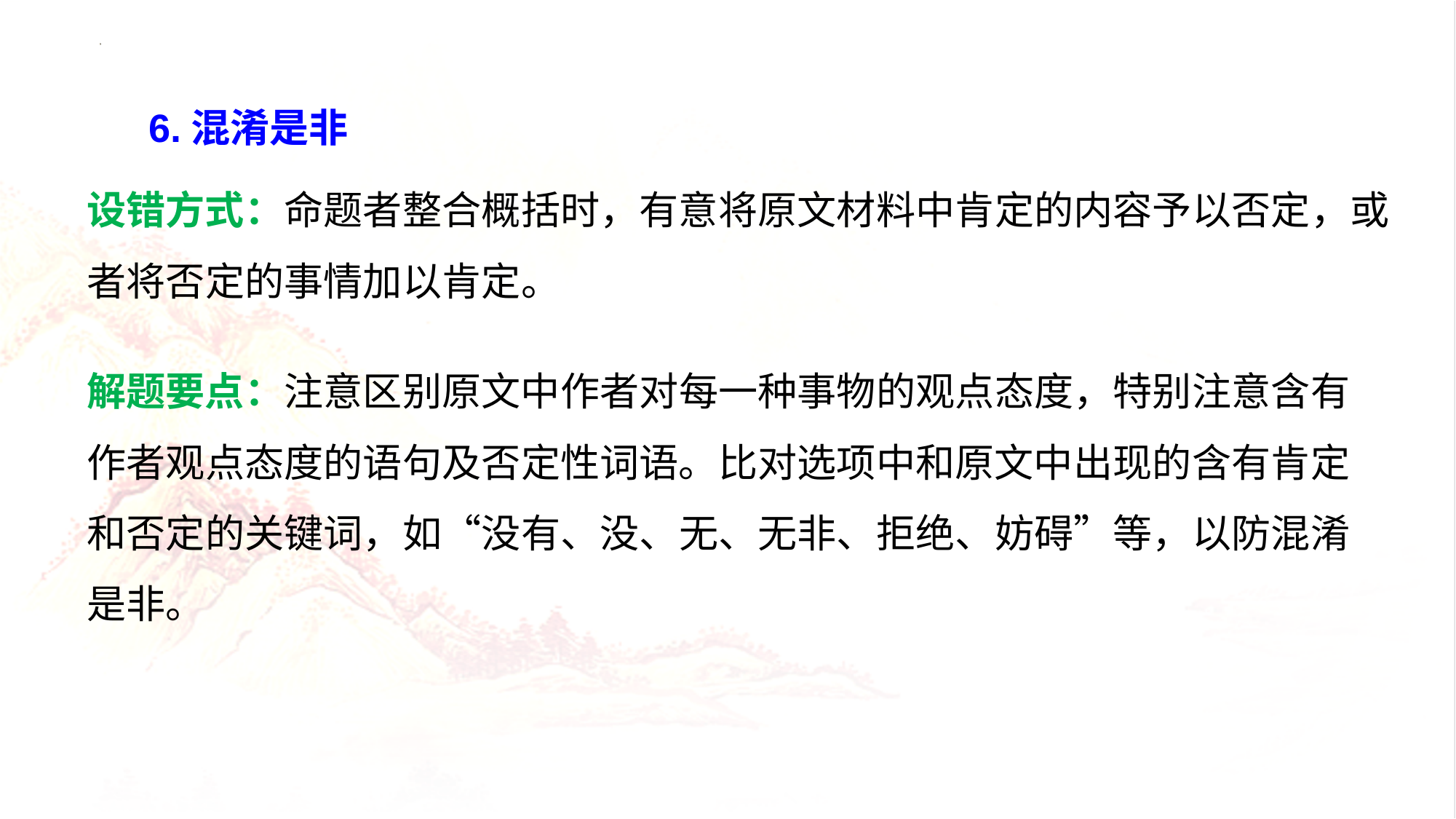

6.混淆是非
设错方式：命题者整合概括时，有意将原文材料中肯定的内容予以否定，或者将否定的事情加以肯定。
解题要点：注意区别原文中作者对每一种事物的观点态度，特别注意含有作者观点态度的语句及否定性词语。比对选项中和原文中出现的含有肯定和否定的关键词，如“没有、没、无、无非、拒绝、妨碍”等，以防混淆是非。